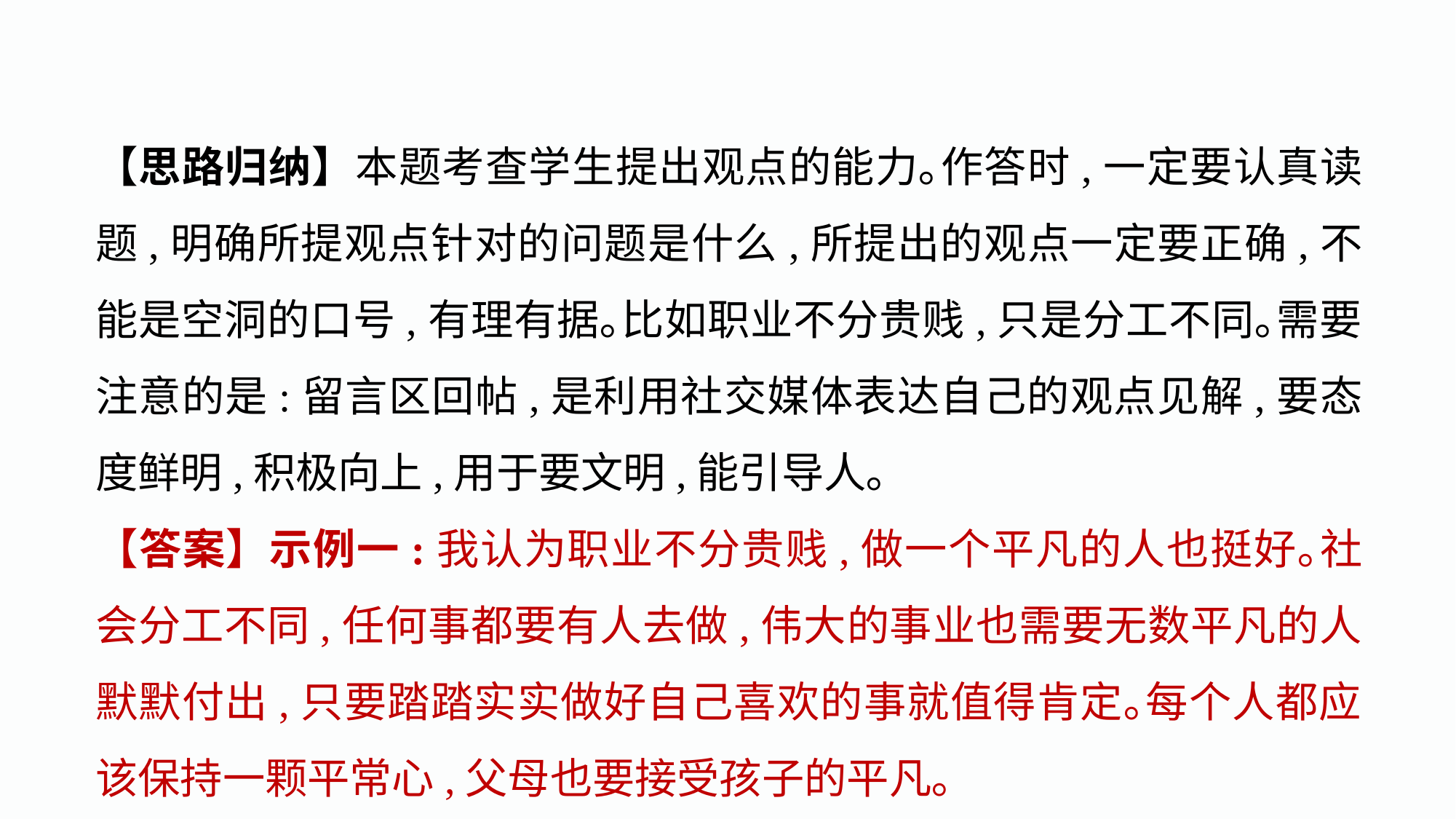

【思路归纳】本题考查学生提出观点的能力｡作答时,一定要认真读题,明确所提观点针对的问题是什么,所提出的观点一定要正确,不能是空洞的口号,有理有据｡比如职业不分贵贱,只是分工不同｡需要注意的是:留言区回帖,是利用社交媒体表达自己的观点见解,要态度鲜明,积极向上,用于要文明,能引导人｡
【答案】示例一:我认为职业不分贵贱,做一个平凡的人也挺好｡社会分工不同,任何事都要有人去做,伟大的事业也需要无数平凡的人默默付出,只要踏踏实实做好自己喜欢的事就值得肯定｡每个人都应该保持一颗平常心,父母也要接受孩子的平凡｡